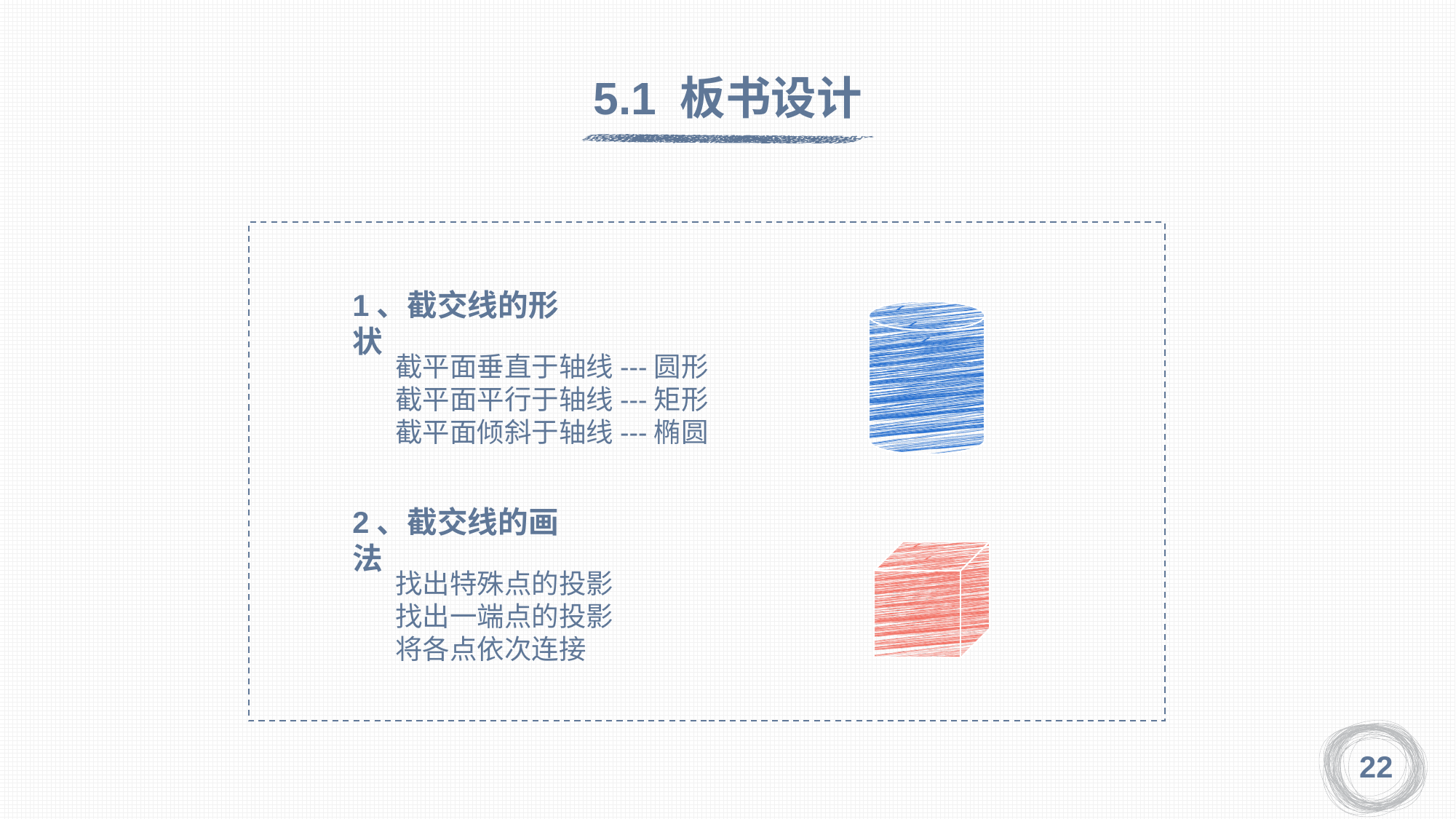

5.1 板书设计

1、截交线的形状

截平面垂直于轴线---圆形
截平面平行于轴线---矩形
截平面倾斜于轴线---椭圆
2、截交线的画法

找出特殊点的投影
找出一端点的投影
将各点依次连接

22